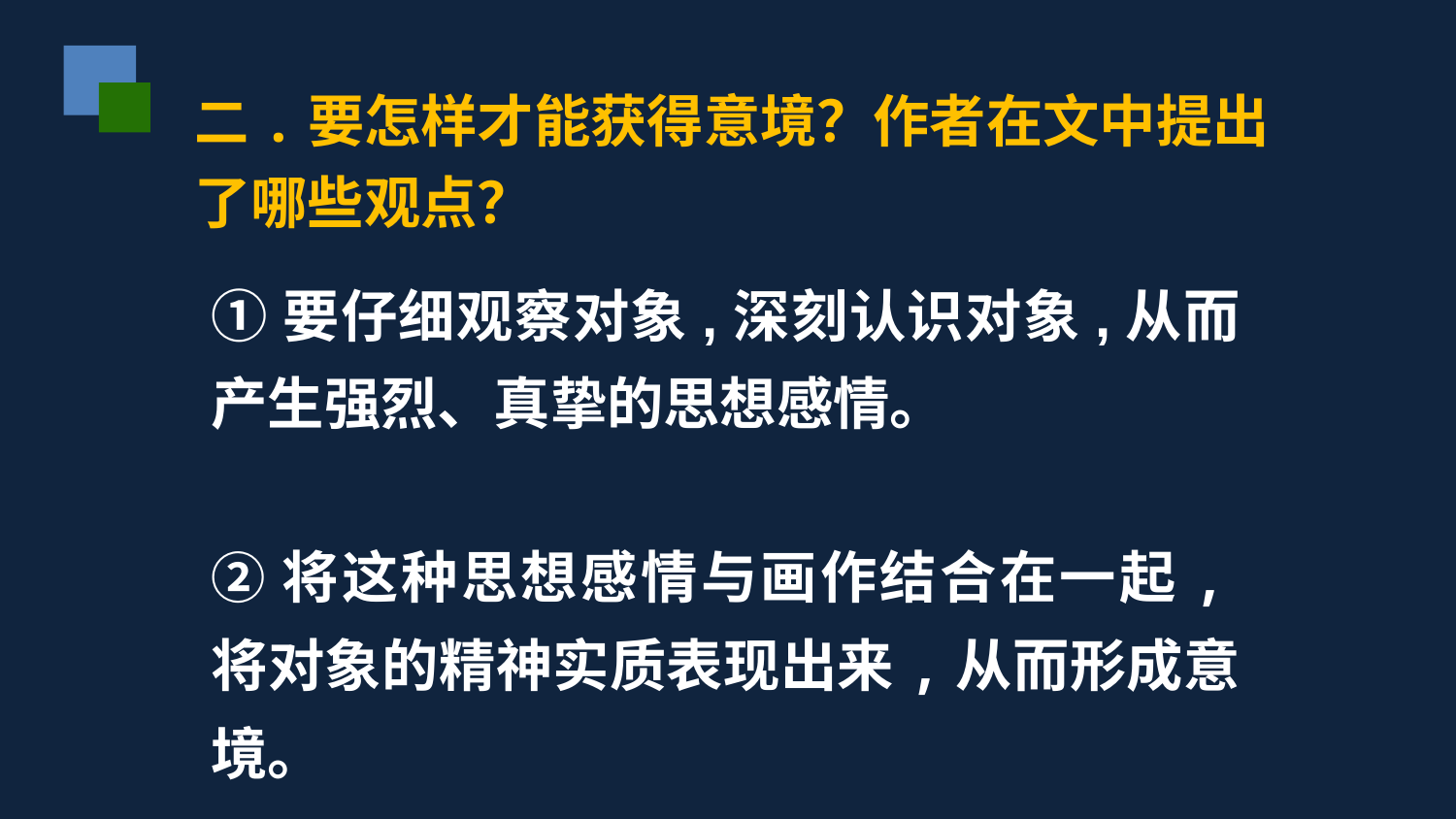

二.要怎样才能获得意境？作者在文中提出了哪些观点？
①要仔细观察对象,深刻认识对象,从而产生强烈、真挚的思想感情。

②将这种思想感情与画作结合在一起,将对象的精神实质表现出来,从而形成意境。